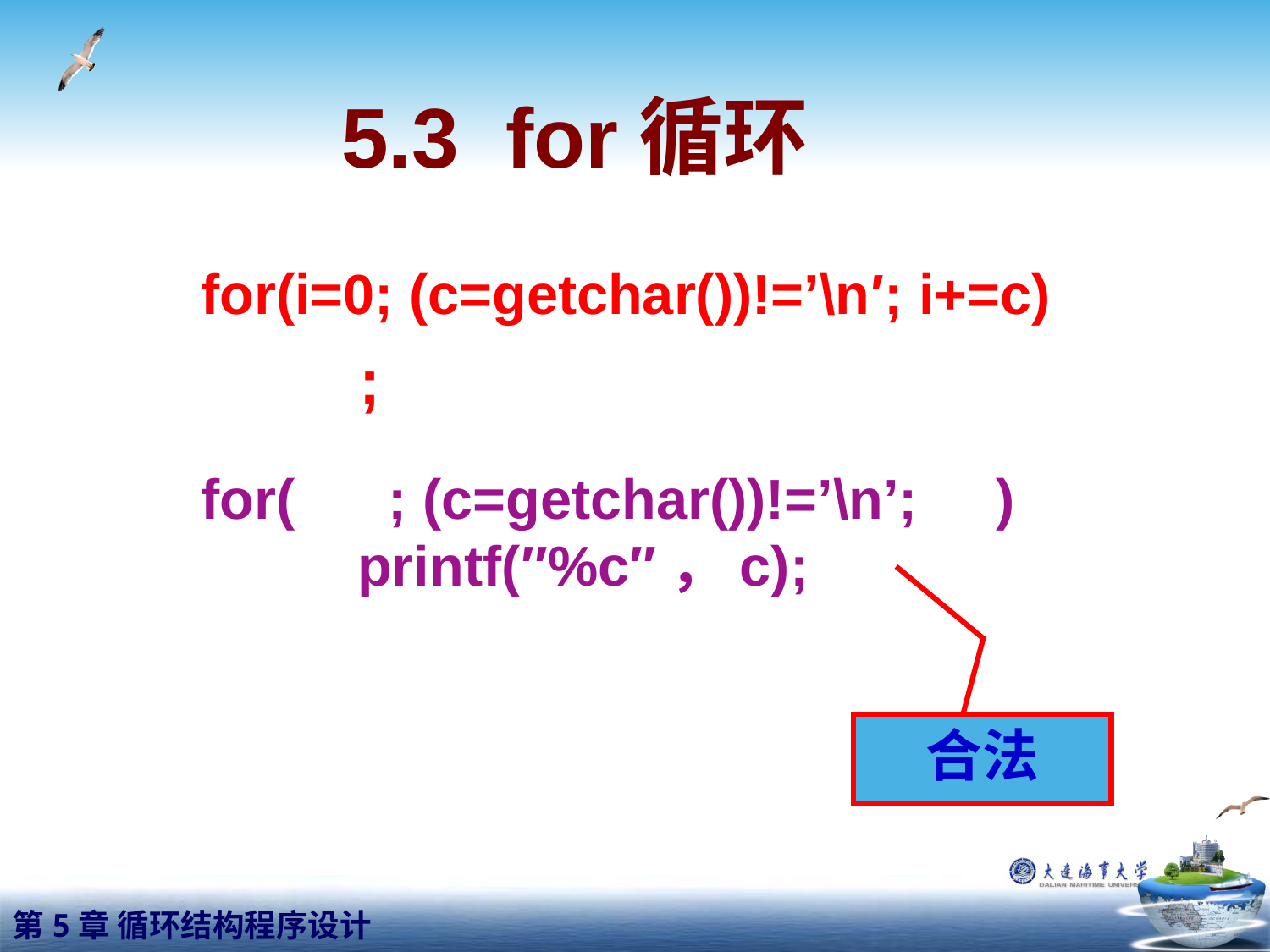

5.3  for循环
for(i=0; (c=getchar())!=’\n′; i+=c)
         ;
for(      ; (c=getchar())!=’\n’;     )
          printf(″%c″，c);
合法